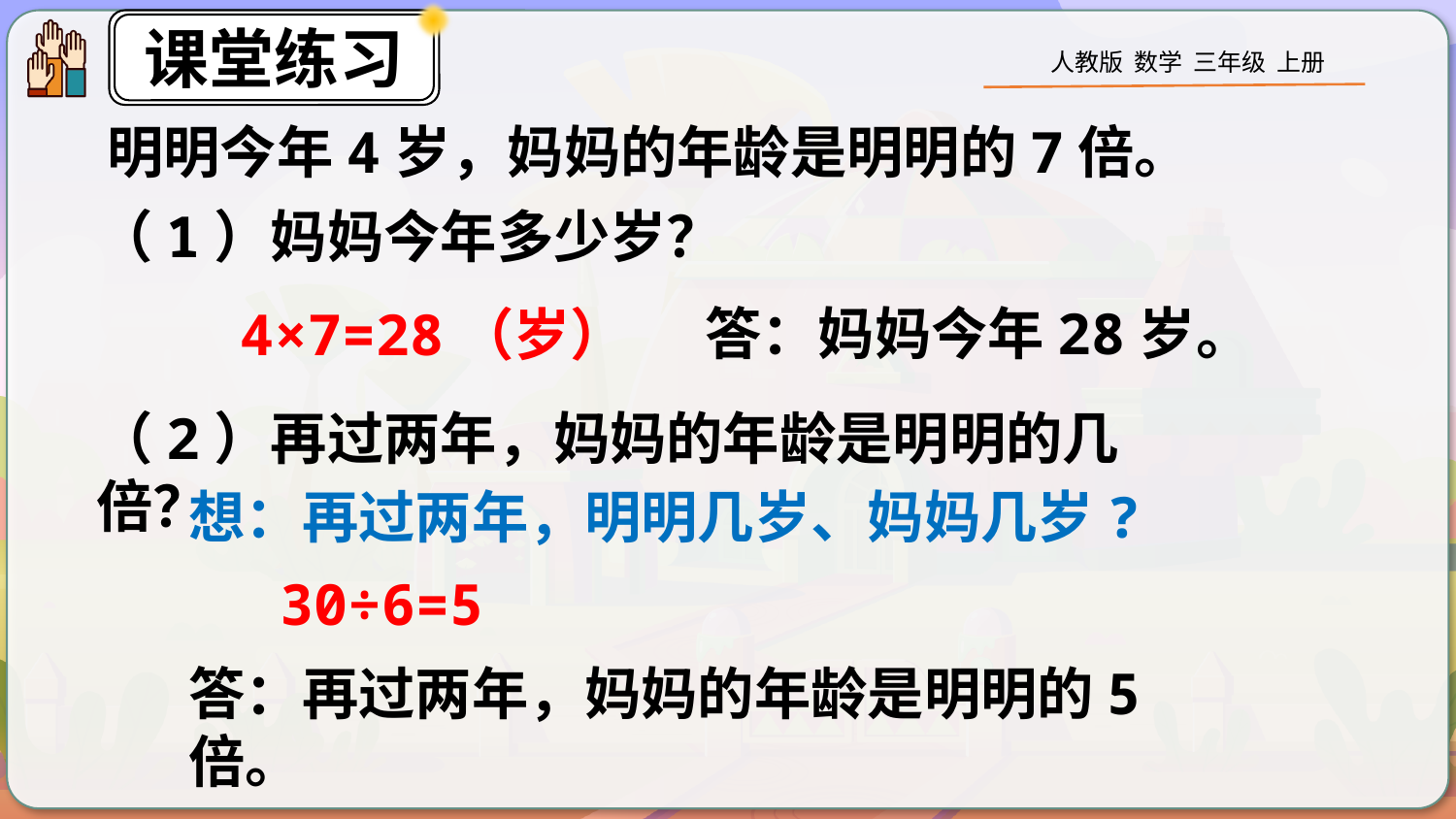

明明今年4岁，妈妈的年龄是明明的7倍。
（1）妈妈今年多少岁？
答：妈妈今年28岁。
4×7=28（岁）
（2）再过两年，妈妈的年龄是明明的几倍？
想：再过两年，明明几岁、妈妈几岁?
30÷6=5
答：再过两年，妈妈的年龄是明明的5倍。